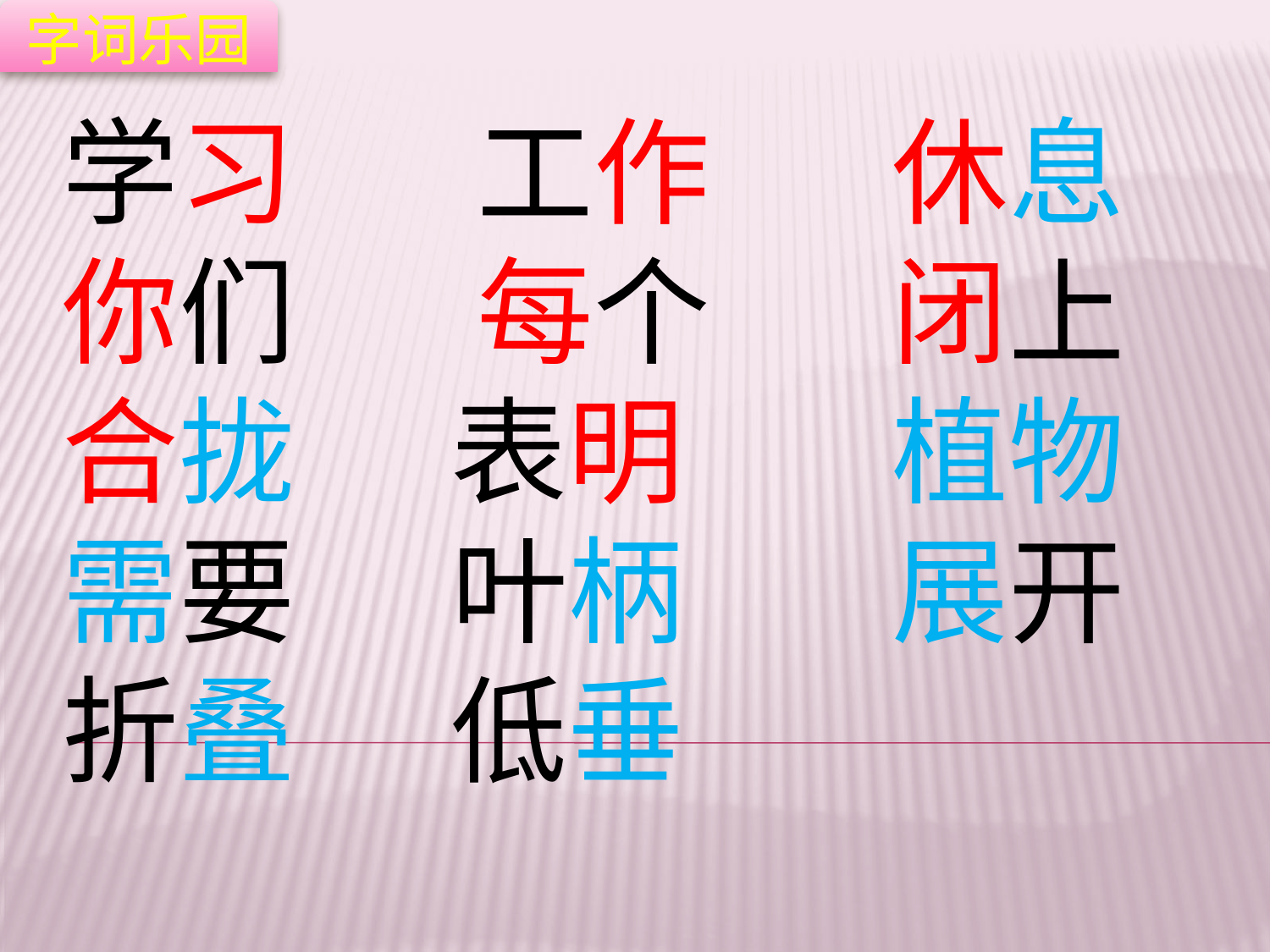

字词乐园
学习       工作       休息     你们       每个       闭上    合拢      表明        植物    需要      叶柄        展开 折叠      低垂